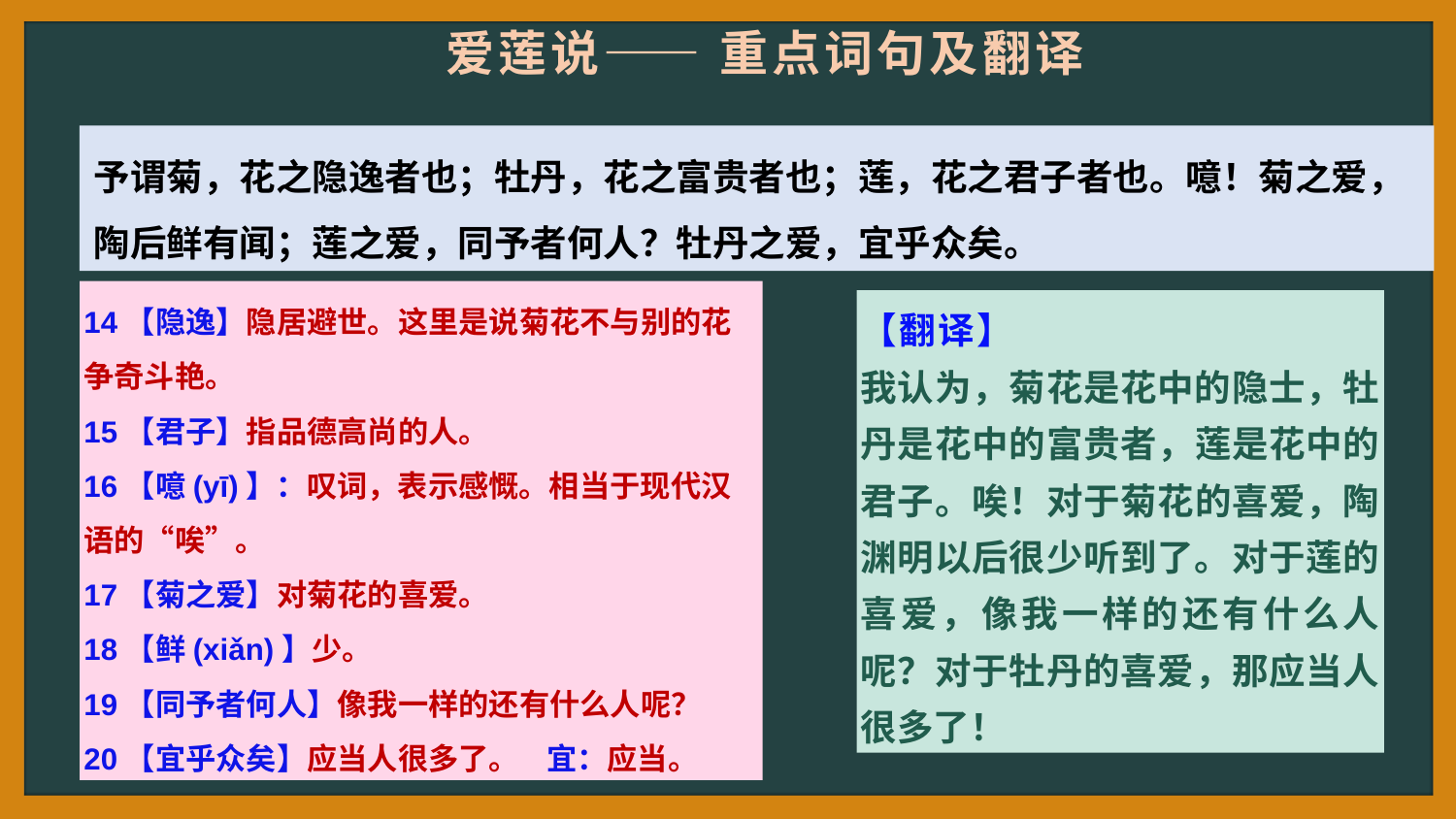

爱莲说—— 重点词句及翻译
予谓菊，花之隐逸者也；牡丹，花之富贵者也；莲，花之君子者也。噫！菊之爱，陶后鲜有闻；莲之爱，同予者何人？牡丹之爱，宜乎众矣。
14【隐逸】隐居避世。这里是说菊花不与别的花争奇斗艳。
15【君子】指品德高尚的人。
16【噫(yī)】：叹词，表示感慨。相当于现代汉语的“唉”。
17【菊之爱】对菊花的喜爱。
18【鲜(xiǎn)】少。
19【同予者何人】像我一样的还有什么人呢？
20【宜乎众矣】应当人很多了。    宜：应当。
【翻译】
我认为，菊花是花中的隐士，牡丹是花中的富贵者，莲是花中的君子。唉！对于菊花的喜爱，陶渊明以后很少听到了。对于莲的喜爱，像我一样的还有什么人呢？对于牡丹的喜爱，那应当人很多了！